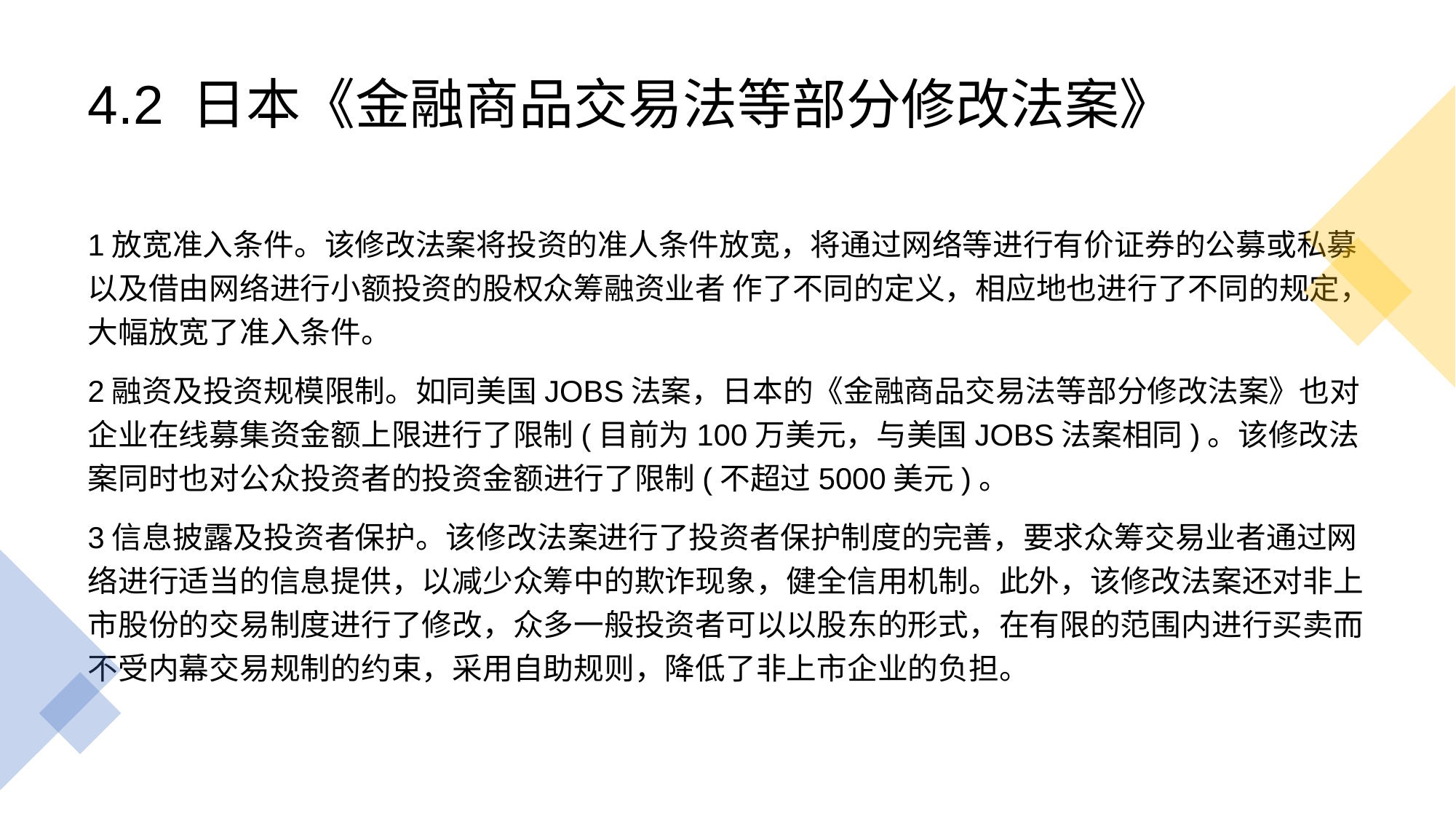

# 4.2 日本《金融商品交易法等部分修改法案》

1放宽准入条件。该修改法案将投资的准人条件放宽，将通过网络等进行有价证券的公募或私募以及借由网络进行小额投资的股权众筹融资业者 作了不同的定义，相应地也进行了不同的规定，大幅放宽了准入条件。
2融资及投资规模限制。如同美国JOBS法案，日本的《金融商品交易法等部分修改法案》也对企业在线募集资金额上限进行了限制(目前为100万美元，与美国JOBS法案相同)。该修改法案同时也对公众投资者的投资金额进行了限制(不超过5000美元)。
3信息披露及投资者保护。该修改法案进行了投资者保护制度的完善，要求众筹交易业者通过网络进行适当的信息提供，以减少众筹中的欺诈现象，健全信用机制。此外，该修改法案还对非上市股份的交易制度进行了修改，众多一般投资者可以以股东的形式，在有限的范围内进行买卖而不受内幕交易规制的约束，采用自助规则，降低了非上市企业的负担。